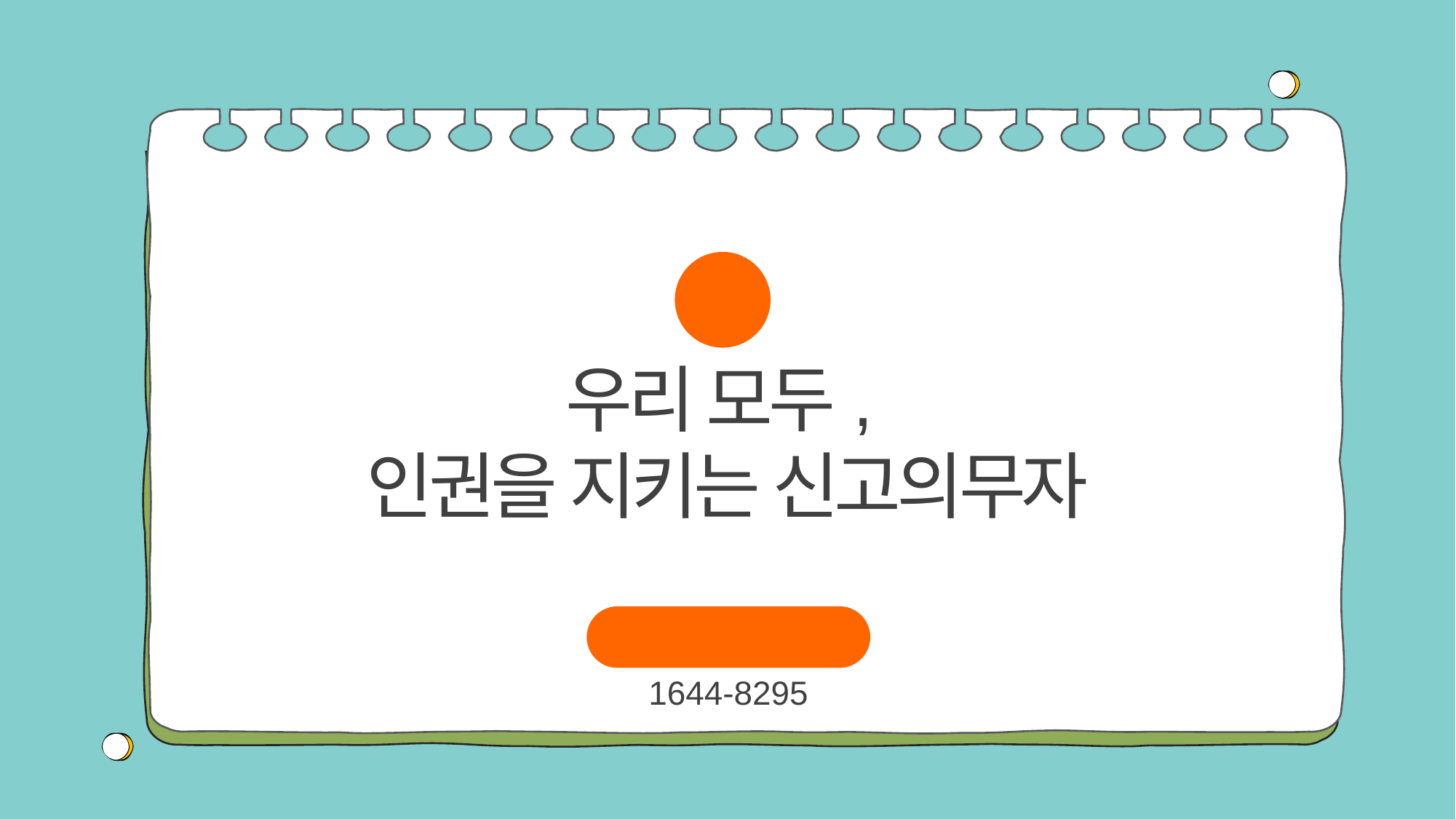

04
우리 모두,
인권을 지키는 신고의무자
장애인학대신고
1644-8295